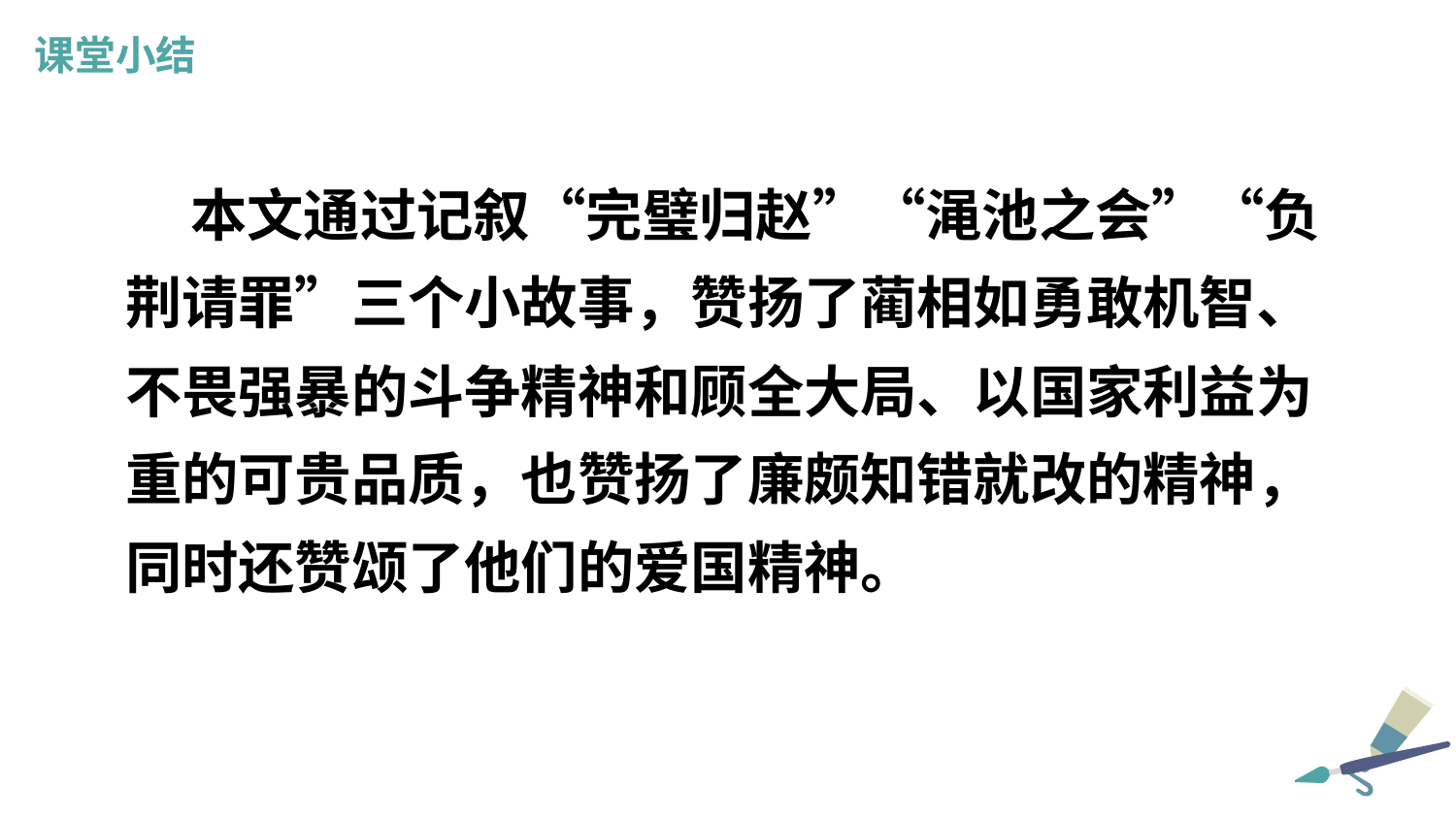

课堂小结
    本文通过记叙“完璧归赵”“渑池之会”“负荆请罪”三个小故事，赞扬了蔺相如勇敢机智、不畏强暴的斗争精神和顾全大局、以国家利益为重的可贵品质，也赞扬了廉颇知错就改的精神，同时还赞颂了他们的爱国精神。